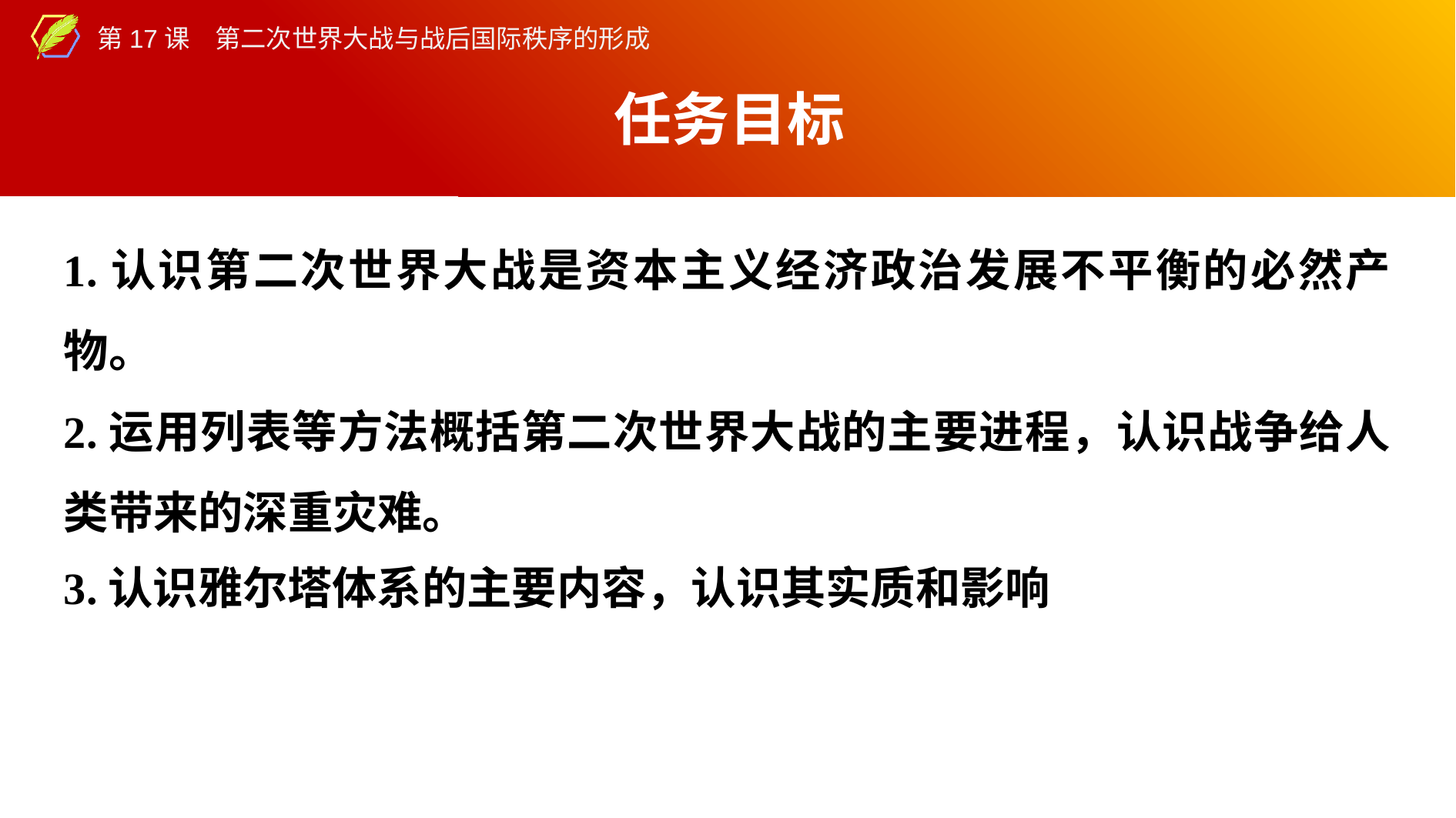

任务目标
1.认识第二次世界大战是资本主义经济政治发展不平衡的必然产物。
2.运用列表等方法概括第二次世界大战的主要进程，认识战争给人类带来的深重灾难。
3.认识雅尔塔体系的主要内容，认识其实质和影响